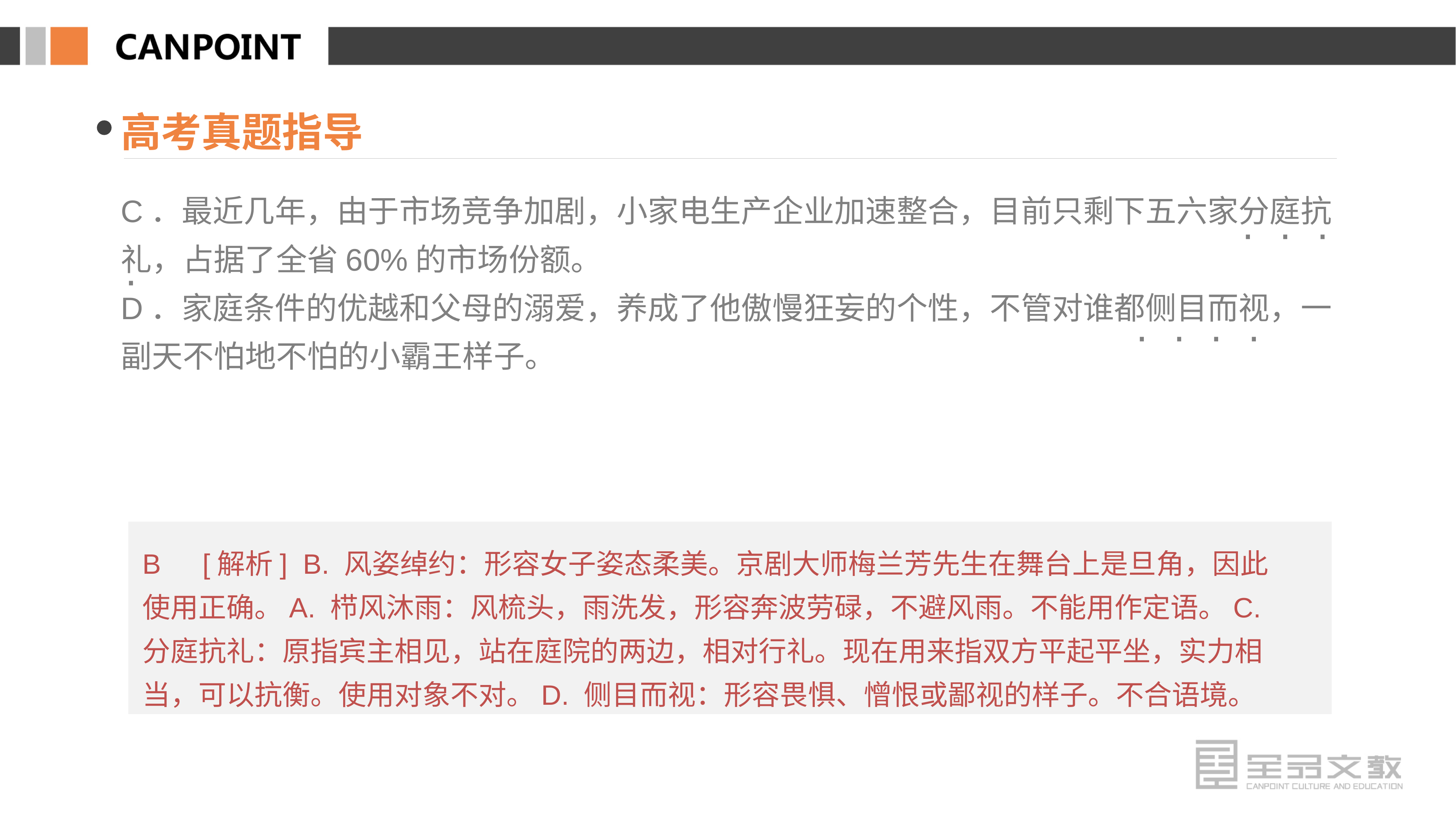

高考真题指导

C．最近几年，由于市场竞争加剧，小家电生产企业加速整合，目前只剩下五六家分庭抗礼，占据了全省60%的市场份额。
D．家庭条件的优越和父母的溺爱，养成了他傲慢狂妄的个性，不管对谁都侧目而视，一副天不怕地不怕的小霸王样子。
·  ·  ·
·
·  ·  ·  ·

B　[解析]  B. 风姿绰约：形容女子姿态柔美。京剧大师梅兰芳先生在舞台上是旦角，因此使用正确。A. 栉风沐雨：风梳头，雨洗发，形容奔波劳碌，不避风雨。不能用作定语。C. 分庭抗礼：原指宾主相见，站在庭院的两边，相对行礼。现在用来指双方平起平坐，实力相当，可以抗衡。使用对象不对。D. 侧目而视：形容畏惧、憎恨或鄙视的样子。不合语境。